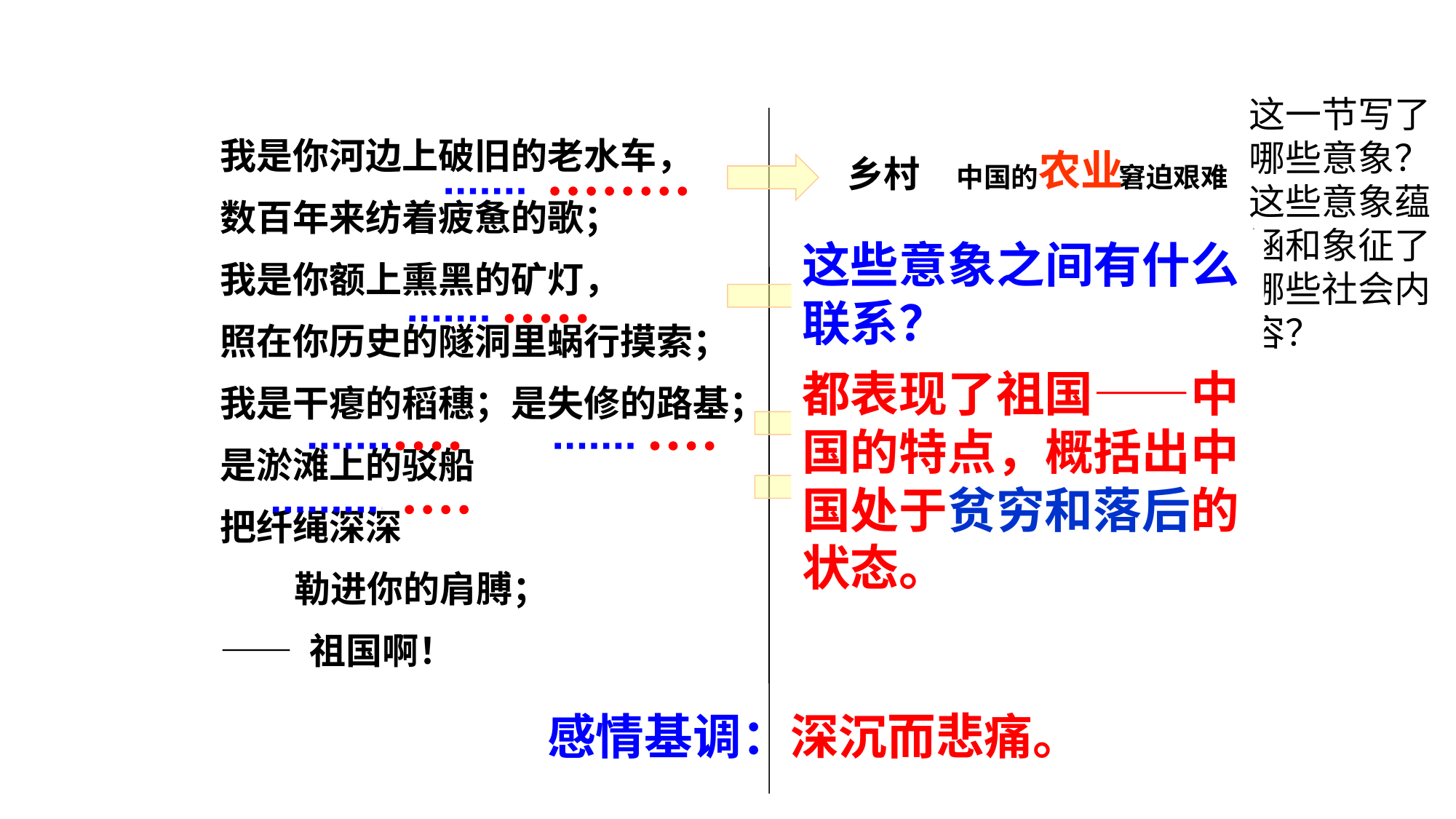

这一节写了哪些意象？这些意象蕴涵和象征了哪些社会内容？

我是你河边上破旧的老水车，
数百年来纺着疲惫的歌；
我是你额上熏黑的矿灯，
照在你历史的隧洞里蜗行摸索；
我是干瘪的稻穗；是失修的路基；
是淤滩上的驳船
把纤绳深深
        勒进你的肩膊；
—— 祖国啊！

农业
乡村

中国的             窘迫艰难

这些意象之间有什么联系？
工业

厂矿
中国的             艰难沉重

都表现了祖国——中国的特点，概括出中国处于贫穷和落后的状态。

收获
收获

                   空洞贫乏

局面

困境
中国的            缓慢前进

感情基调：深沉而悲痛。